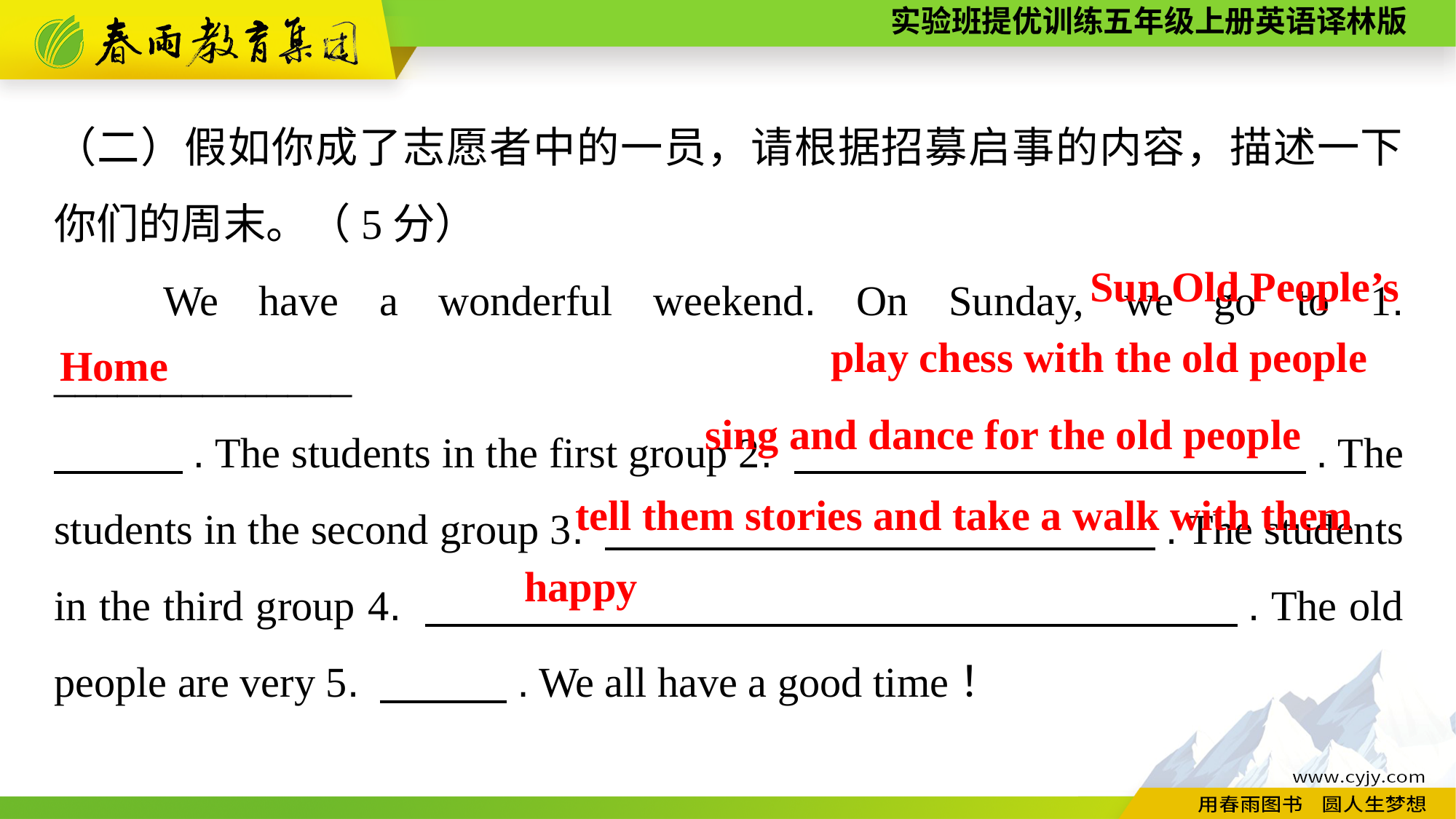

（二）假如你成了志愿者中的一员，请根据招募启事的内容，描述一下你们的周末。（5分）
	We have a wonderful weekend. On Sunday, we go to 1. ______________
　　　. The students in the first group 2. 　　　                 　　　　　. The students in the second group 3. 　　　　                     　　　　. The students in the third group 4. 　　　　　                                         　　　. The old people are very 5. 　　　. We all have a good time！
Sun Old People’s
play chess with the old people
Home
sing and dance for the old people
tell them stories and take a walk with them
happy